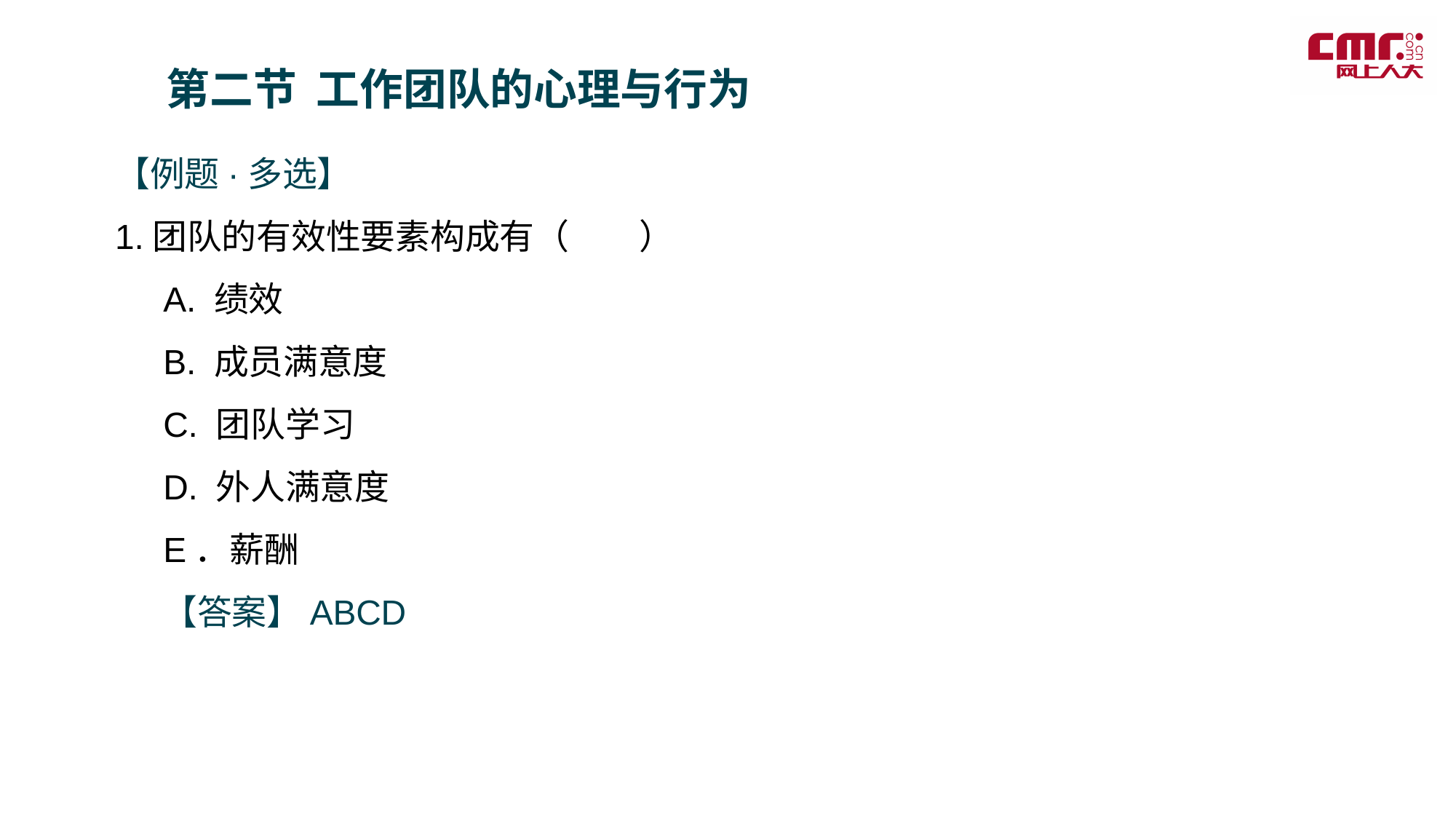

第二节  工作团队的心理与行为
【例题·多选】
1.团队的有效性要素构成有（         ）
     A. 绩效
     B. 成员满意度
     C. 团队学习
     D. 外人满意度
     E．薪酬
     【答案】ABCD